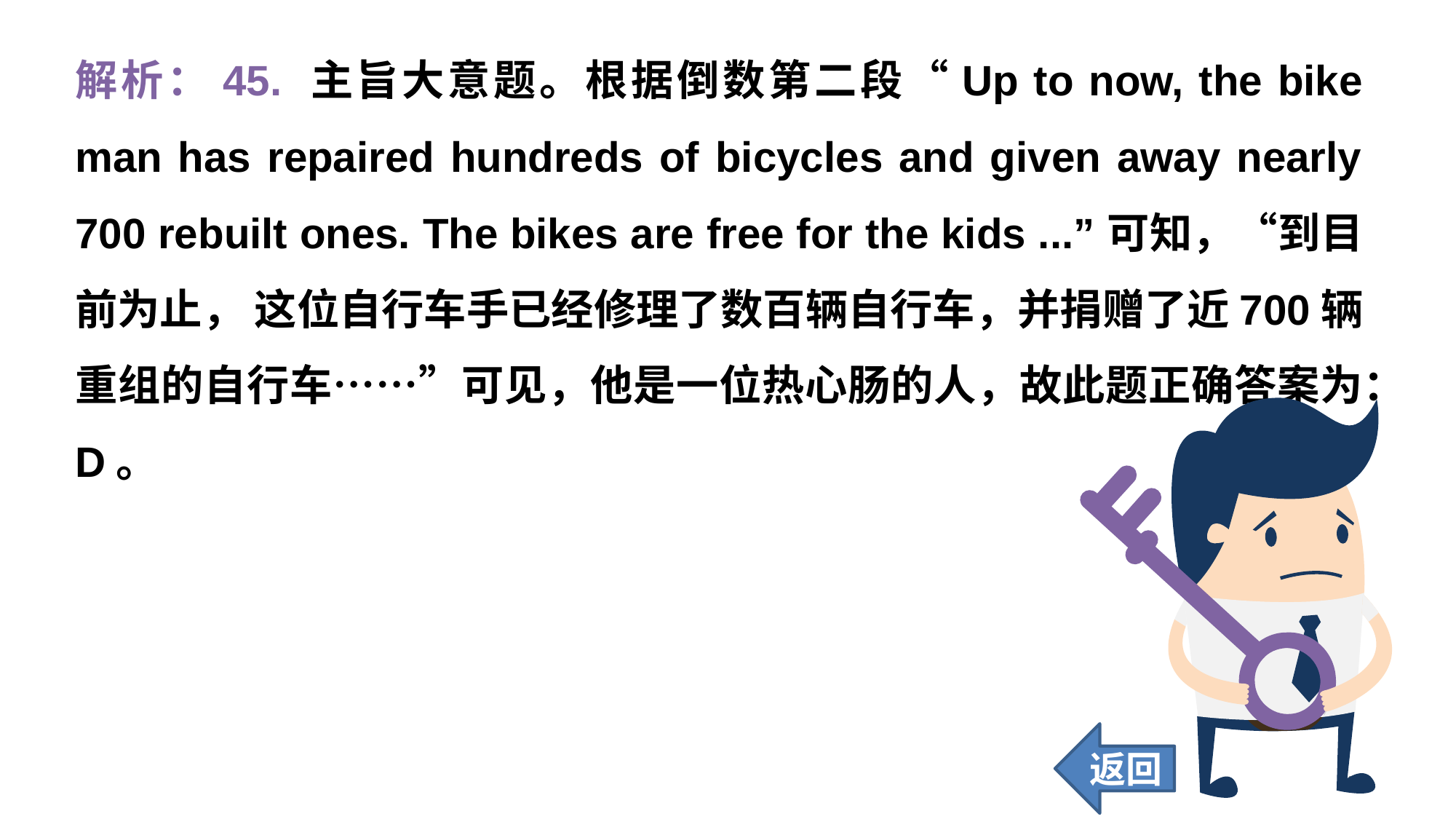

解析：45. 主旨大意题。根据倒数第二段“Up to now, the bike man has repaired hundreds of bicycles and given away nearly 700 rebuilt ones. The bikes are free for the kids ...”可知，“到目前为止， 这位自行车手已经修理了数百辆自行车，并捐赠了近700辆重组的自行车……”可见，他是一位热心肠的人，故此题正确答案为：D。

返回
427